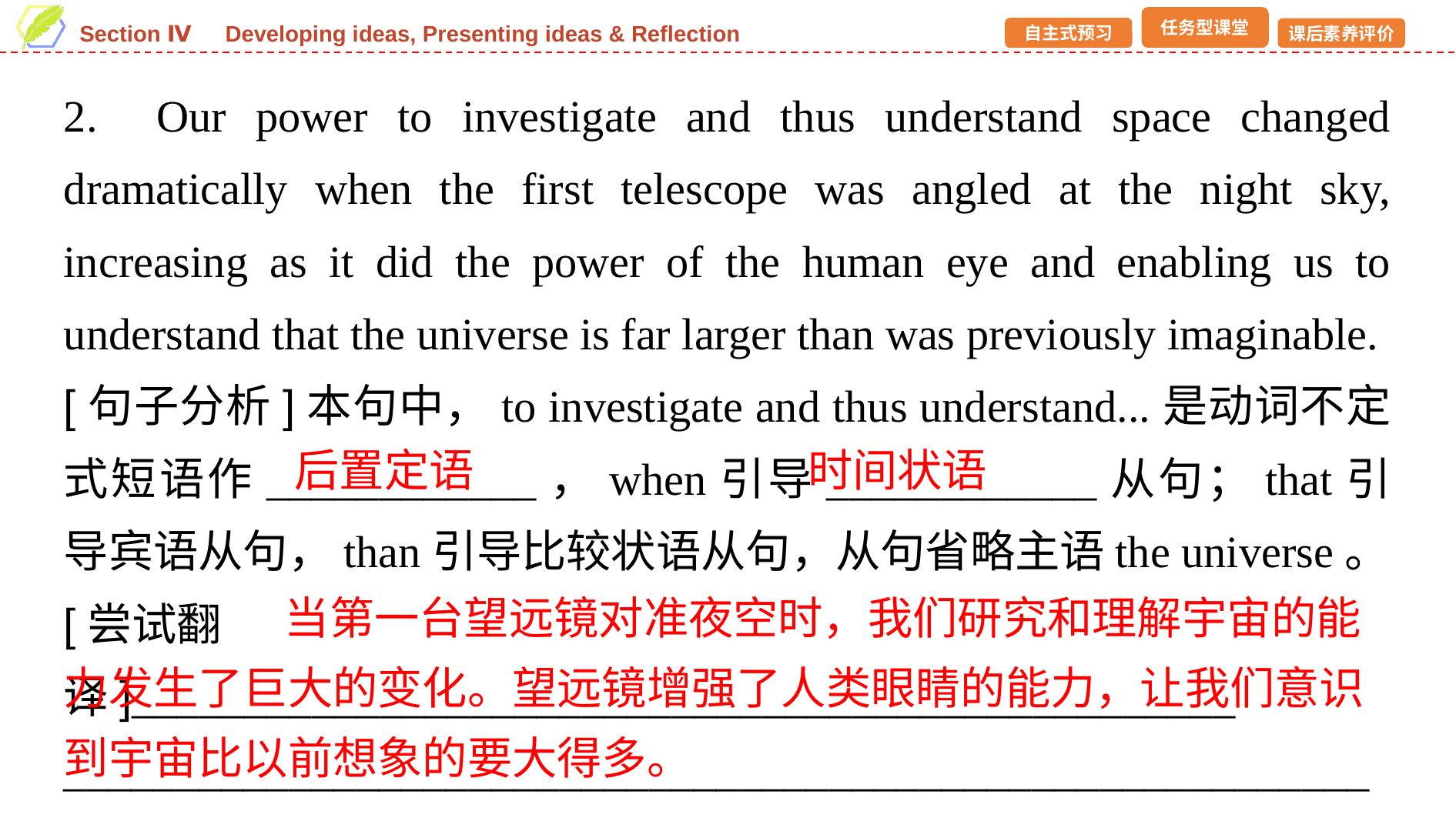

2.  Our power to investigate and thus understand space changed dramatically when the first telescope was angled at the night sky, increasing as it did the power of the human eye and enabling us to understand that the universe is far larger than was previously imaginable.
[句子分析]本句中，to investigate and thus understand...是动词不定式短语作____________，when引导____________从句；that引导宾语从句，than引导比较状语从句，从句省略主语the universe。
[尝试翻译]_________________________________________________ _____________________________________________________________________________________________________________________
后置定语
时间状语
                     当第一台望远镜对准夜空时，我们研究和理解宇宙的能力发生了巨大的变化。望远镜增强了人类眼睛的能力，让我们意识到宇宙比以前想象的要大得多。